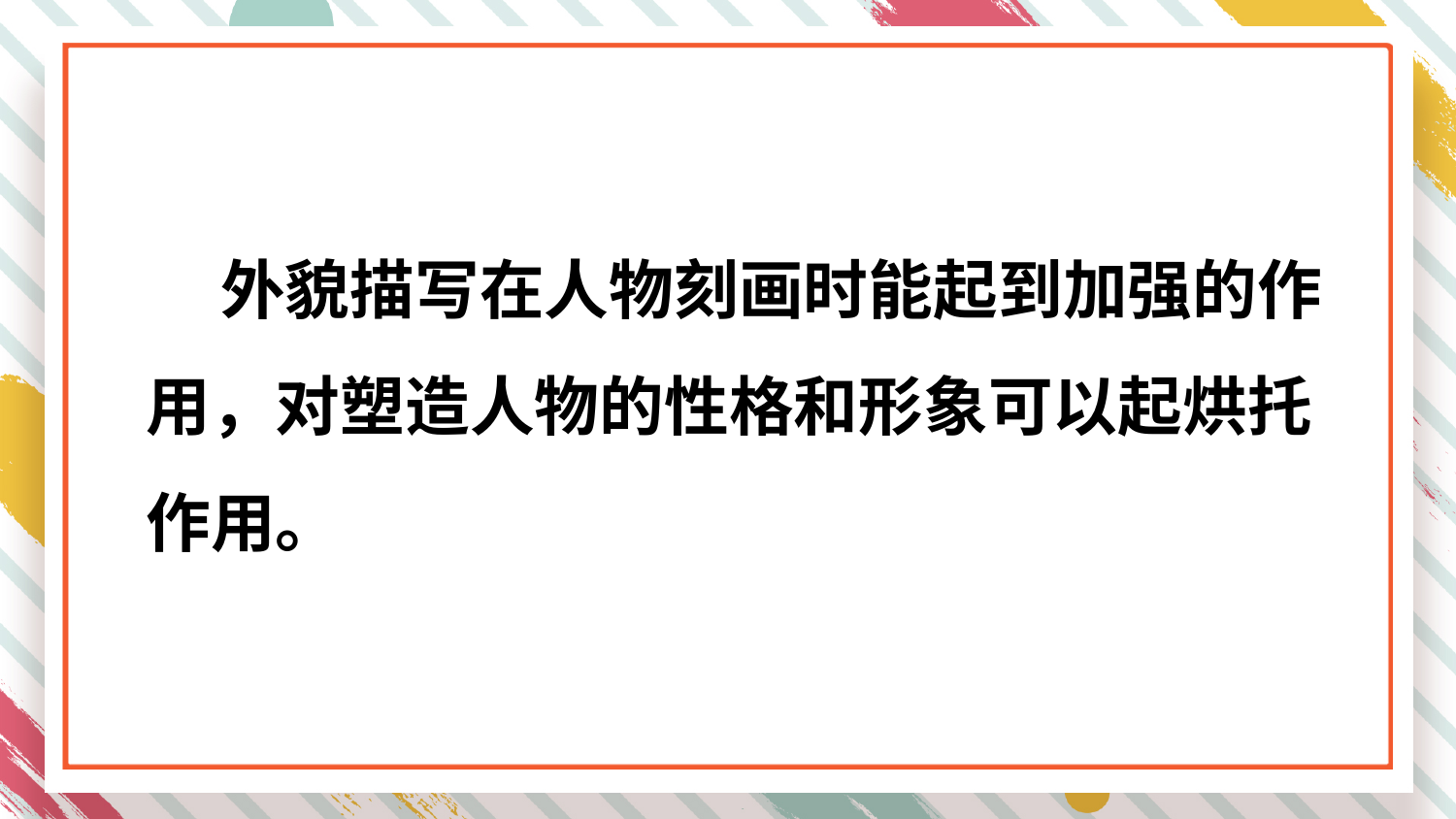

外貌描写在人物刻画时能起到加强的作用，对塑造人物的性格和形象可以起烘托作用。